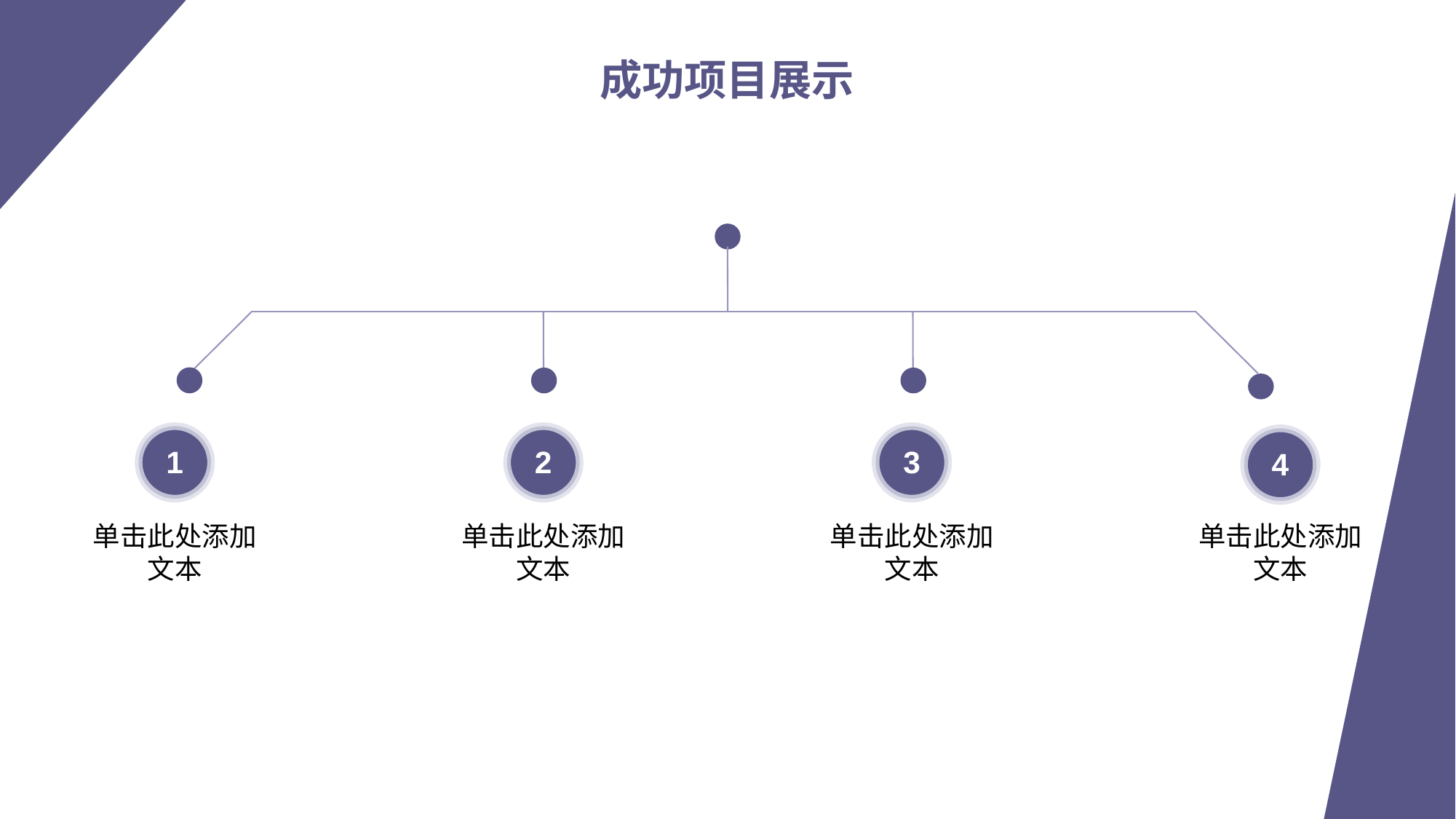

成功项目展示

1
单击此处添加文本

2
单击此处添加文本

3
单击此处添加文本

4
单击此处添加文本